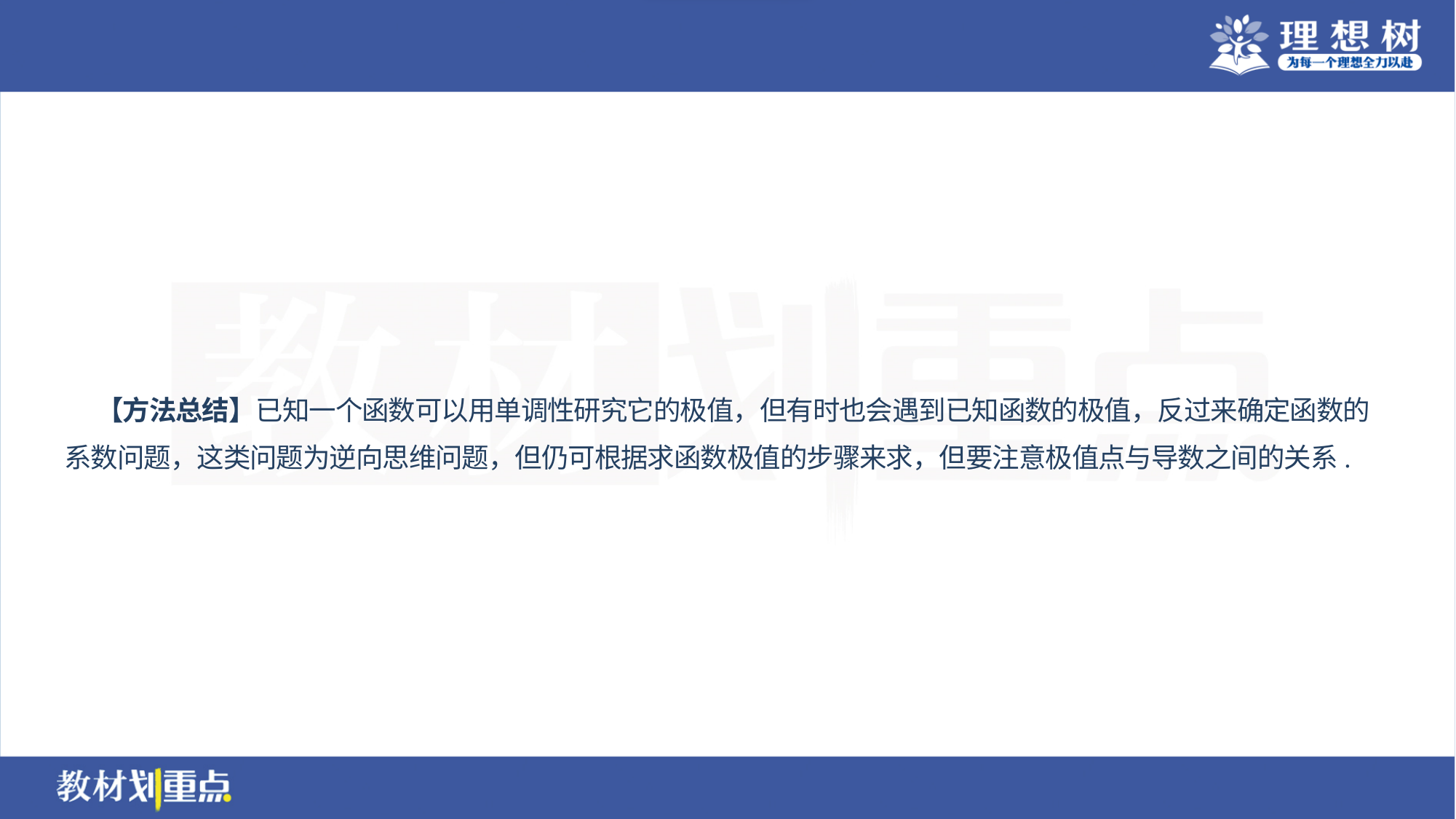

【方法总结】已知一个函数可以用单调性研究它的极值，但有时也会遇到已知函数的极值，反过来确定函数的
系数问题，这类问题为逆向思维问题，但仍可根据求函数极值的步骤来求，但要注意极值点与导数之间的关系.